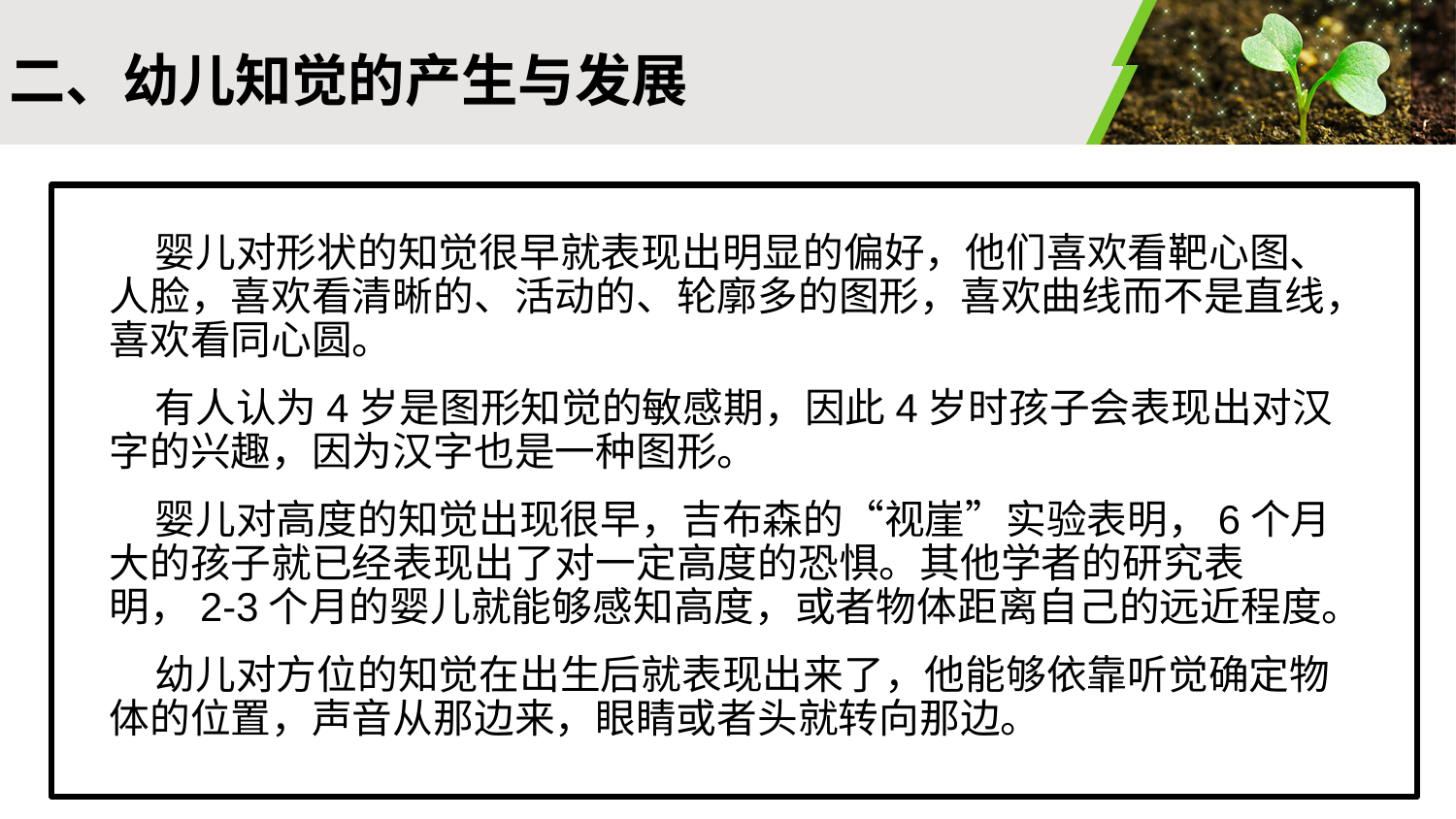

#
二、幼儿知觉的产生与发展

    婴儿对形状的知觉很早就表现出明显的偏好，他们喜欢看靶心图、人脸，喜欢看清晰的、活动的、轮廓多的图形，喜欢曲线而不是直线，喜欢看同心圆。
    有人认为4岁是图形知觉的敏感期，因此4岁时孩子会表现出对汉字的兴趣，因为汉字也是一种图形。
    婴儿对高度的知觉出现很早，吉布森的“视崖”实验表明，6个月大的孩子就已经表现出了对一定高度的恐惧。其他学者的研究表明，2-3个月的婴儿就能够感知高度，或者物体距离自己的远近程度。
    幼儿对方位的知觉在出生后就表现出来了，他能够依靠听觉确定物体的位置，声音从那边来，眼睛或者头就转向那边。